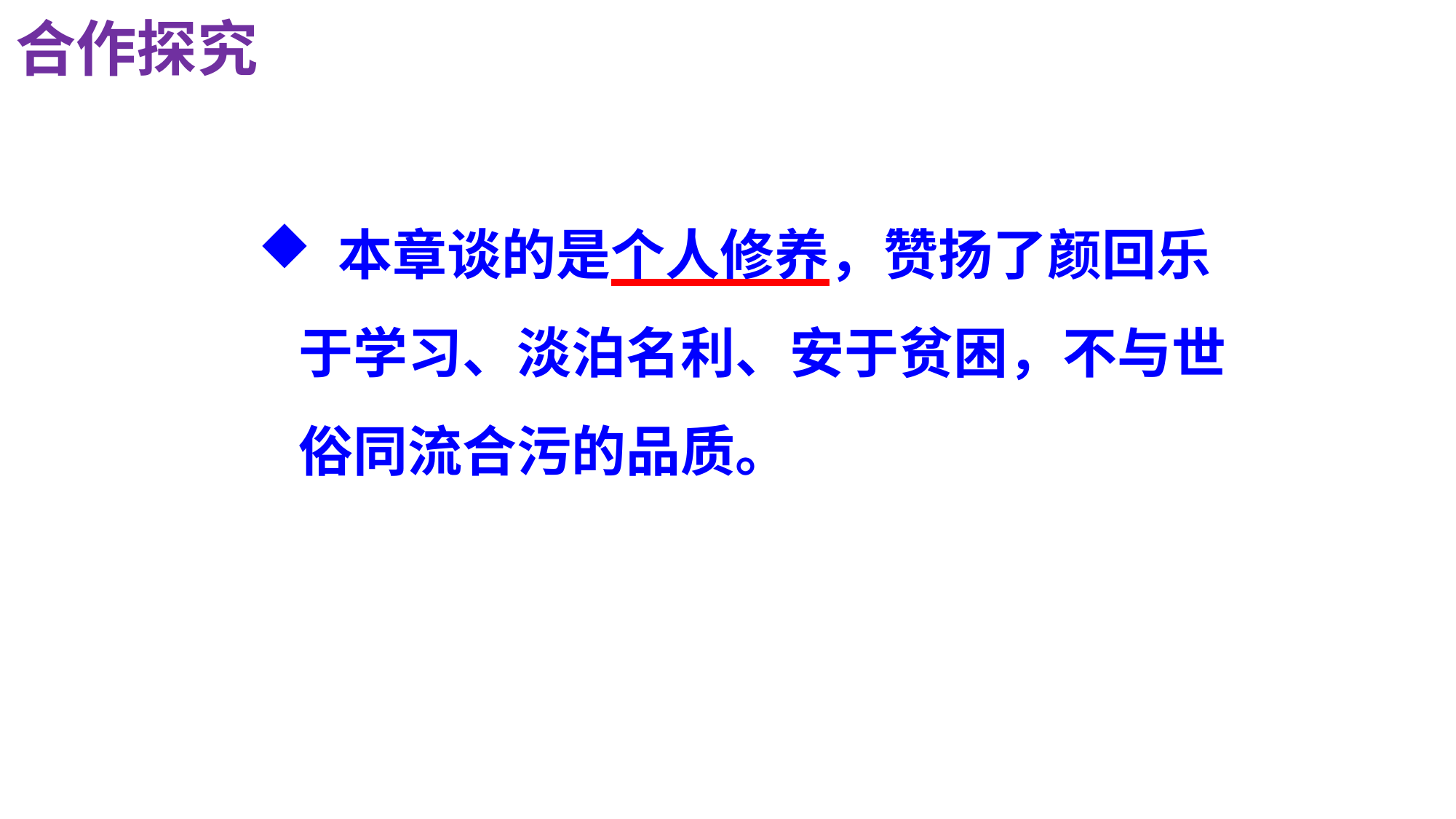

合作探究
 本章谈的是个人修养，赞扬了颜回乐于学习、淡泊名利、安于贫困，不与世俗同流合污的品质。